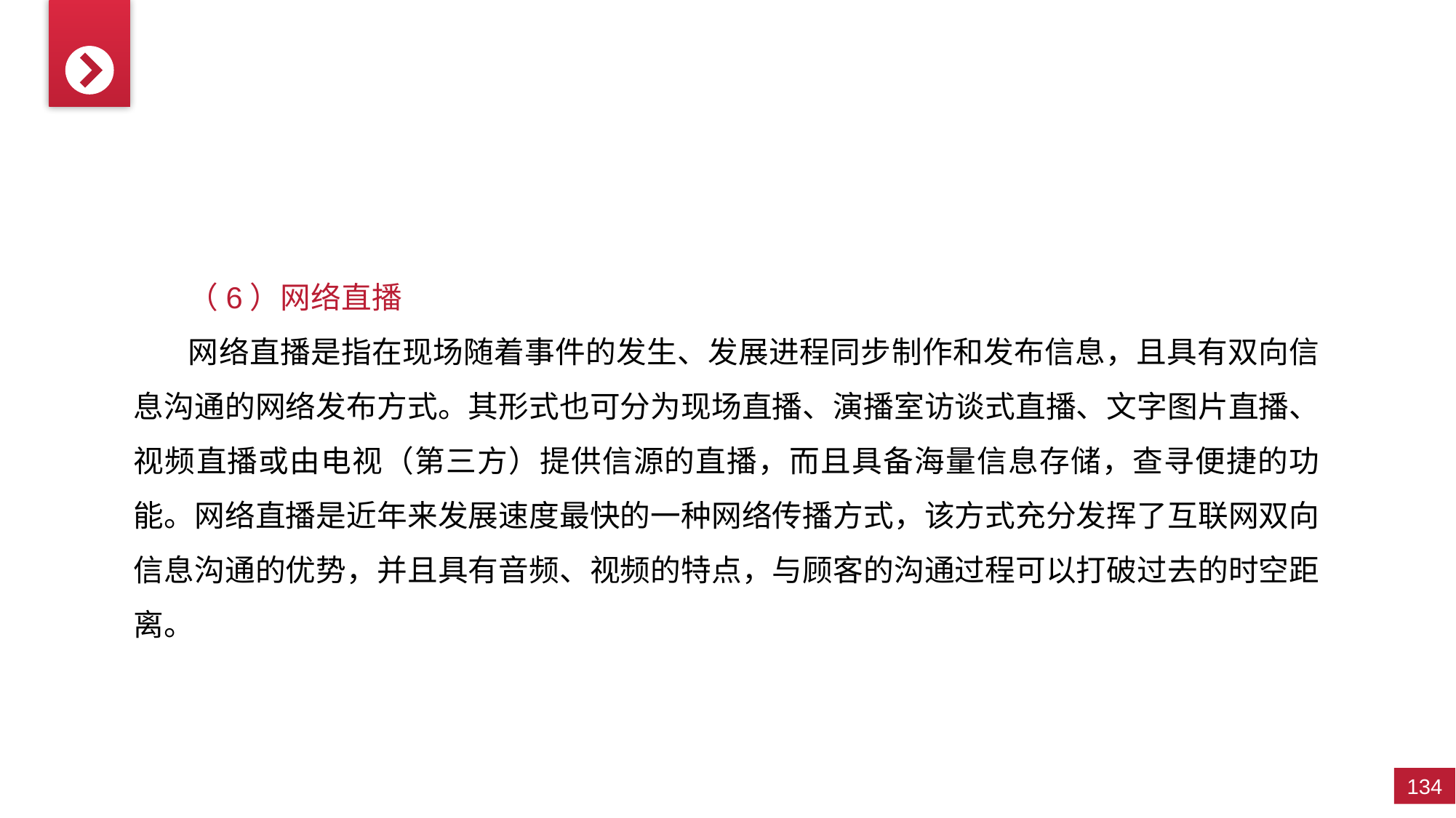

（6）网络直播
网络直播是指在现场随着事件的发生、发展进程同步制作和发布信息，且具有双向信息沟通的网络发布方式。其形式也可分为现场直播、演播室访谈式直播、文字图片直播、视频直播或由电视（第三方）提供信源的直播，而且具备海量信息存储，查寻便捷的功能。网络直播是近年来发展速度最快的一种网络传播方式，该方式充分发挥了互联网双向信息沟通的优势，并且具有音频、视频的特点，与顾客的沟通过程可以打破过去的时空距离。